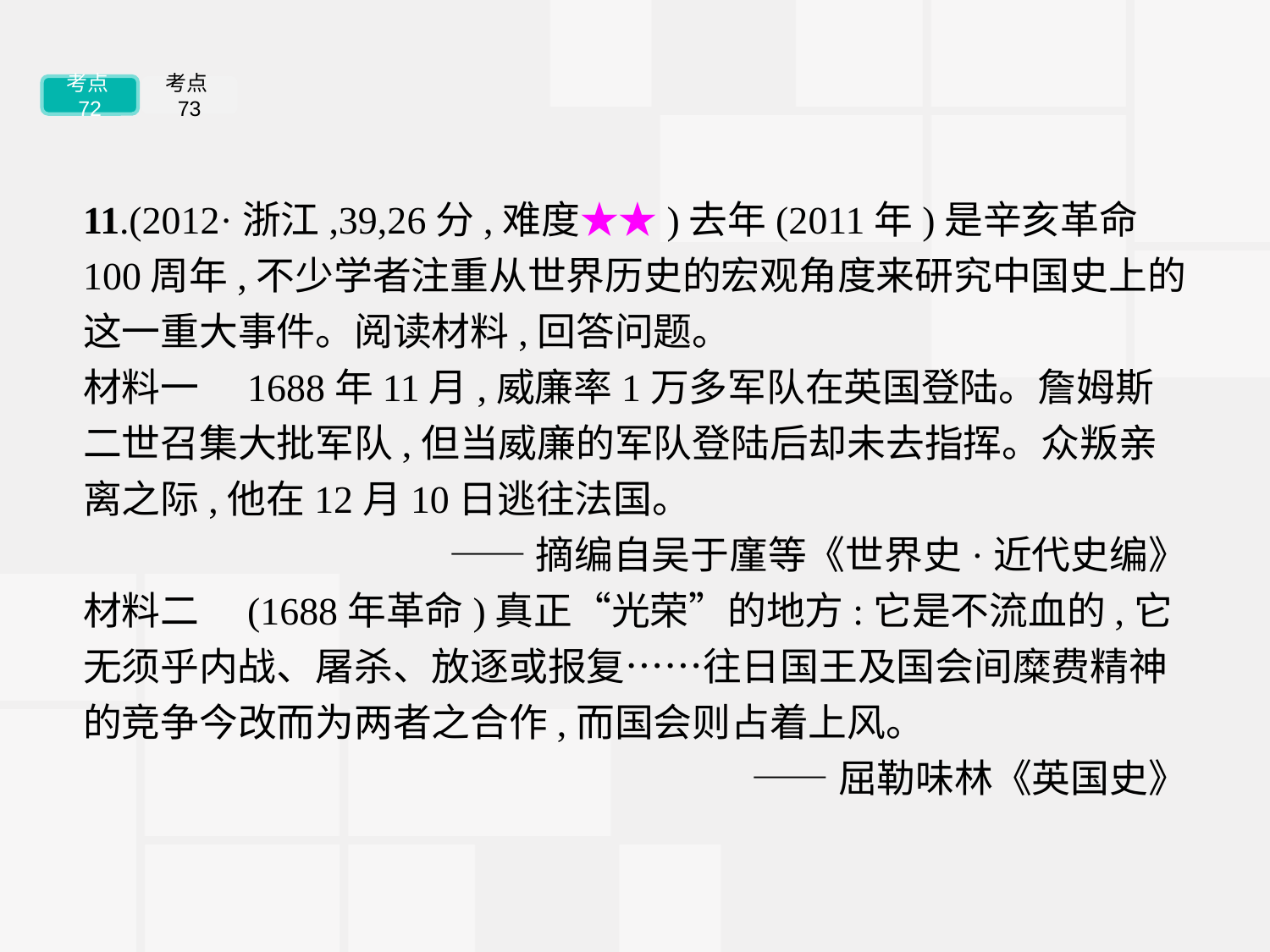

考点72
考点73
11.(2012·浙江,39,26分,难度★★)去年(2011年)是辛亥革命100周年,不少学者注重从世界历史的宏观角度来研究中国史上的这一重大事件。阅读材料,回答问题。
材料一　1688年11月,威廉率1万多军队在英国登陆。詹姆斯二世召集大批军队,但当威廉的军队登陆后却未去指挥。众叛亲离之际,他在12月10日逃往法国。
——摘编自吴于廑等《世界史·近代史编》
材料二　(1688年革命)真正“光荣”的地方:它是不流血的,它无须乎内战、屠杀、放逐或报复……往日国王及国会间糜费精神的竞争今改而为两者之合作,而国会则占着上风。
——屈勒味林《英国史》